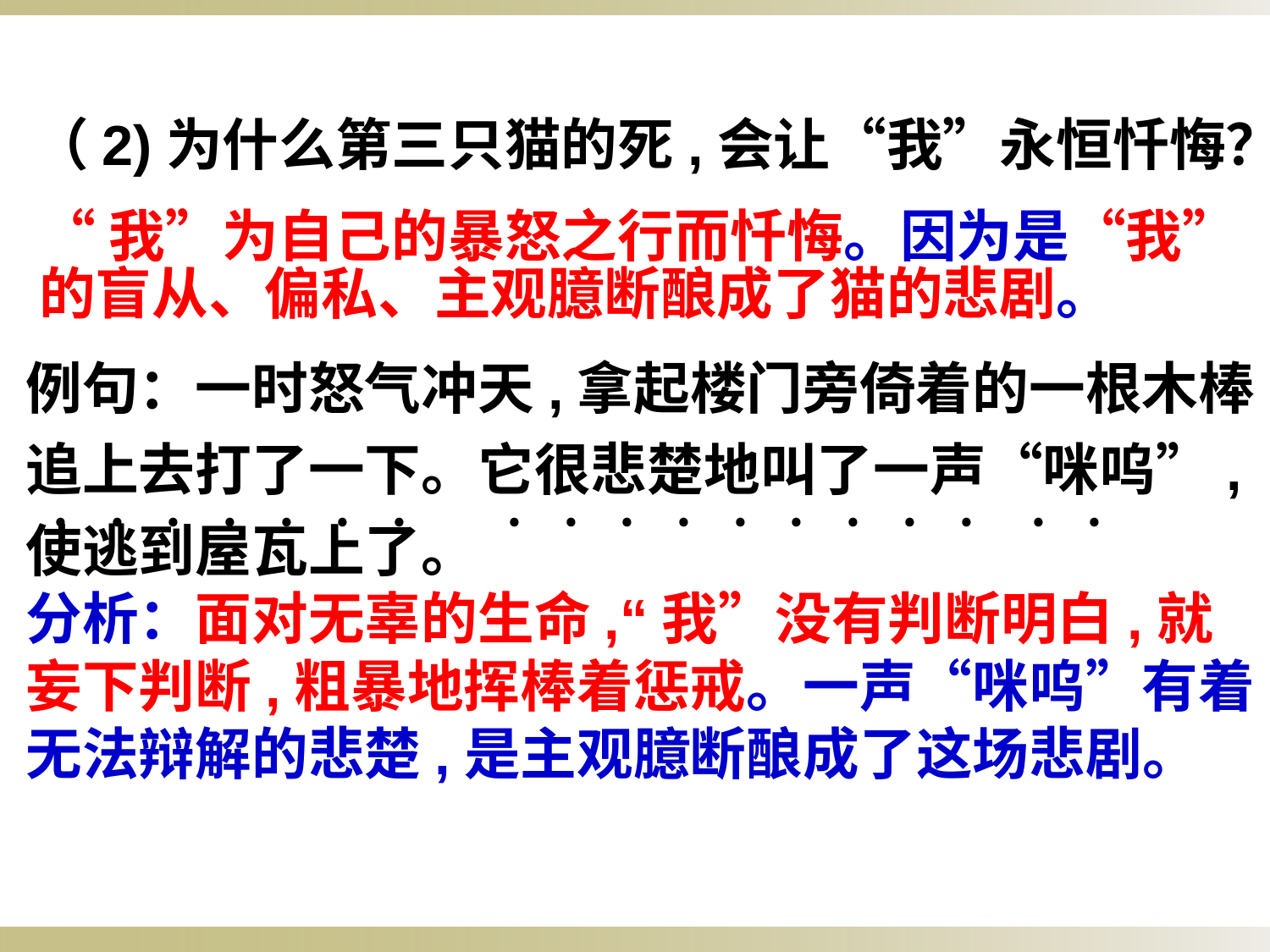

（2)为什么第三只猫的死,会让“我”永恒忏悔？
“我”为自己的暴怒之行而忏悔。因为是“我”的盲从、偏私、主观臆断酿成了猫的悲剧。
例句：一时怒气冲天,拿起楼门旁倚着的一根木棒,追上去打了一下。它很悲楚地叫了一声“咪呜”, 使逃到屋瓦上了。
分析：面对无辜的生命,“我”没有判断明白,就妄下判断,粗暴地挥棒着惩戒。一声“咪呜”有着无法辩解的悲楚,是主观臆断酿成了这场悲剧。
﹒﹒﹒﹒﹒﹒﹒
﹒﹒﹒﹒﹒﹒﹒﹒﹒ ﹒﹒